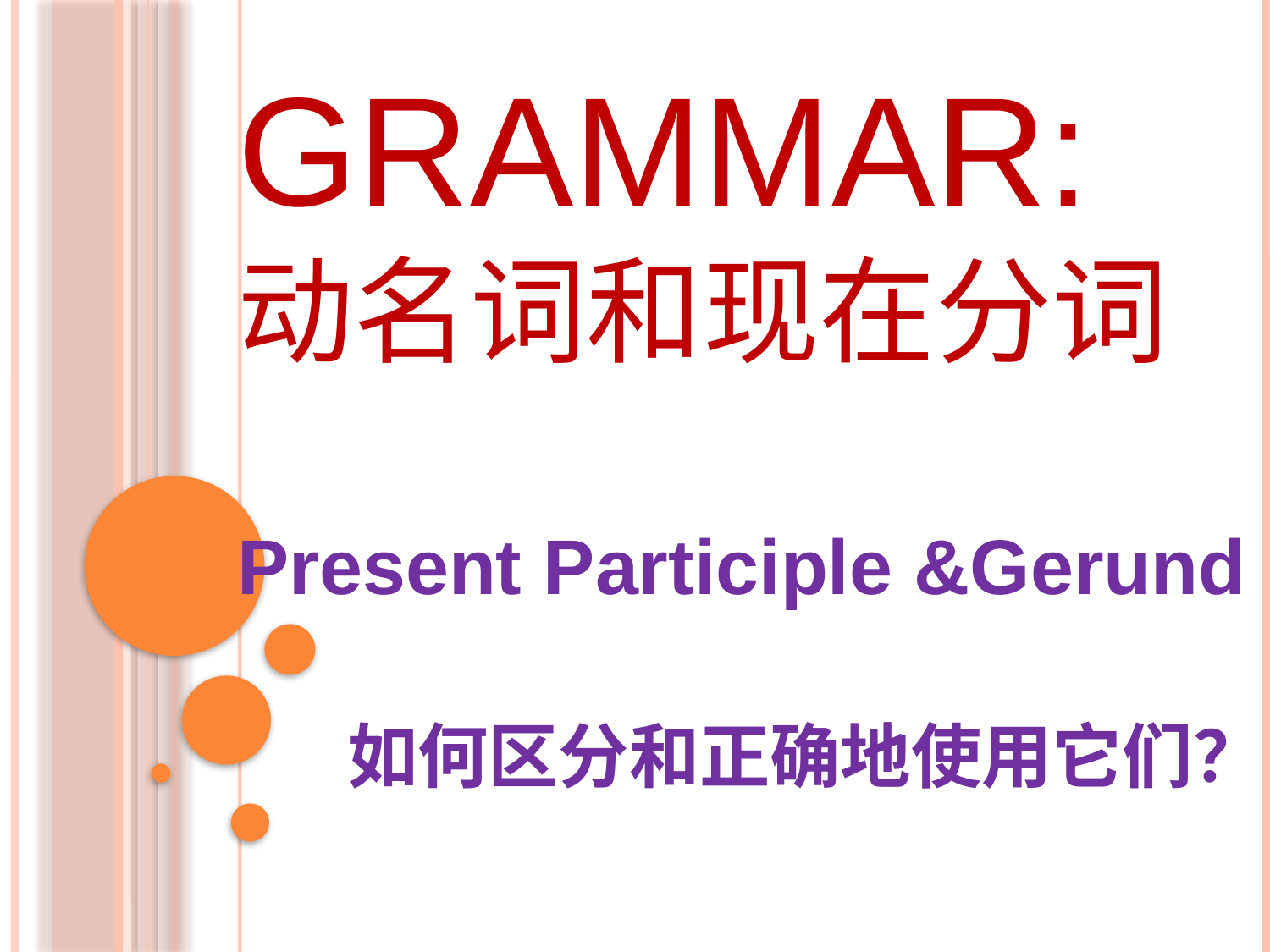

# Grammar: 动名词和现在分词 Present Participle &Gerund
如何区分和正确地使用它们？